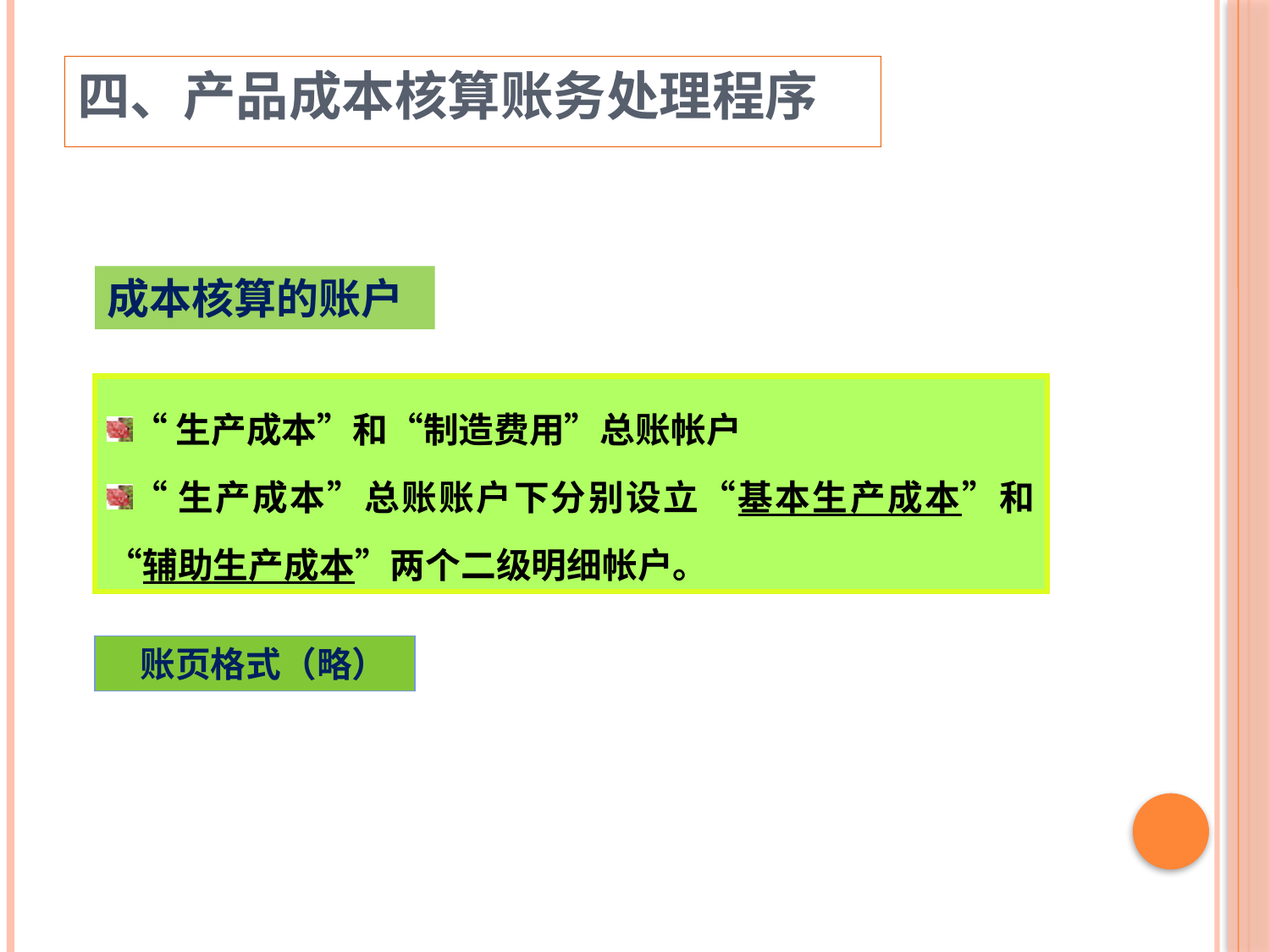

四、产品成本核算账务处理程序
成本核算的账户
“生产成本”和“制造费用”总账帐户
“生产成本”总账账户下分别设立“基本生产成本”和“辅助生产成本”两个二级明细帐户。
   账页格式（略）